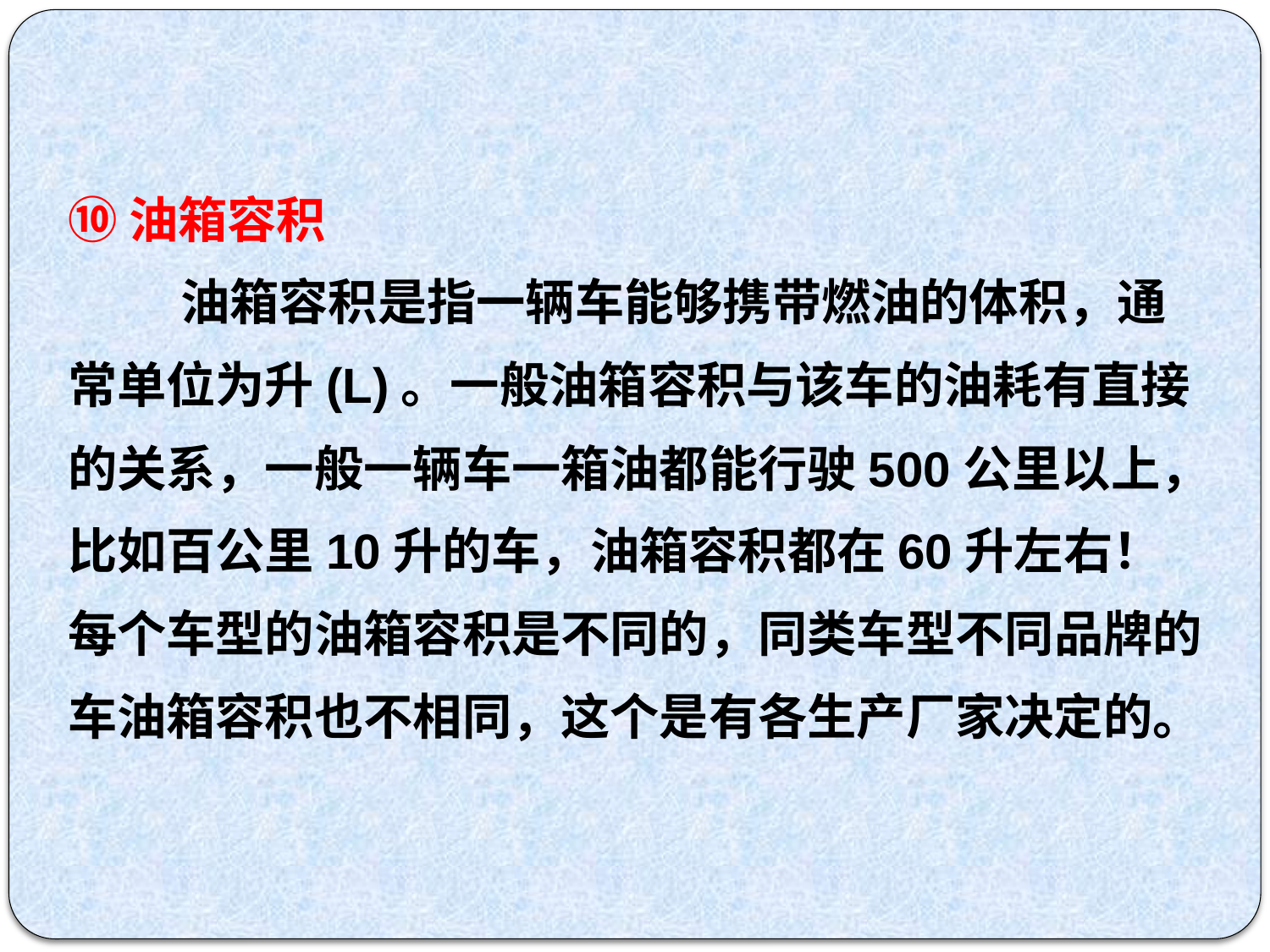

⑩油箱容积
         油箱容积是指一辆车能够携带燃油的体积，通常单位为升(L)。一般油箱容积与该车的油耗有直接的关系，一般一辆车一箱油都能行驶500公里以上，比如百公里10升的车，油箱容积都在60升左右！每个车型的油箱容积是不同的，同类车型不同品牌的车油箱容积也不相同，这个是有各生产厂家决定的。